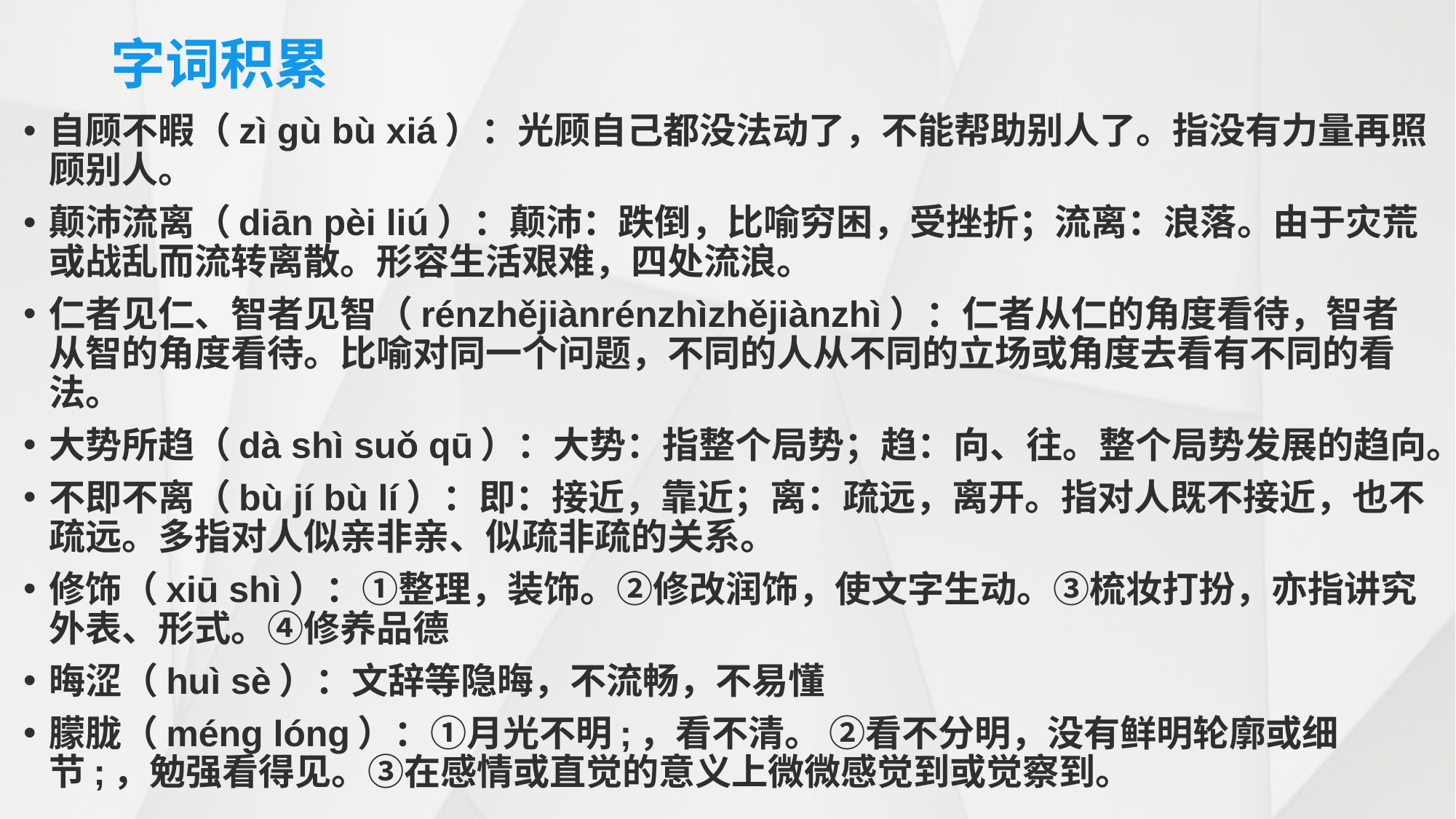

# 字词积累
自顾不暇（zì gù bù xiá）：光顾自己都没法动了，不能帮助别人了。指没有力量再照顾别人。
颠沛流离（diān pèi liú）：颠沛：跌倒，比喻穷困，受挫折；流离：浪落。由于灾荒或战乱而流转离散。形容生活艰难，四处流浪。
仁者见仁、智者见智（rénzhějiànrénzhìzhějiànzhì）：仁者从仁的角度看待，智者从智的角度看待。比喻对同一个问题，不同的人从不同的立场或角度去看有不同的看法。
大势所趋（dà shì suǒ qū）：大势：指整个局势；趋：向、往。整个局势发展的趋向。
不即不离（bù jí bù lí）：即：接近，靠近；离：疏远，离开。指对人既不接近，也不疏远。多指对人似亲非亲、似疏非疏的关系。
修饰（xiū shì）：①整理，装饰。②修改润饰，使文字生动。③梳妆打扮，亦指讲究外表、形式。④修养品德
晦涩（huì sè）：文辞等隐晦，不流畅，不易懂
朦胧（méng lóng）：①月光不明;，看不清。 ②看不分明，没有鲜明轮廓或细节;，勉强看得见。③在感情或直觉的意义上微微感觉到或觉察到。